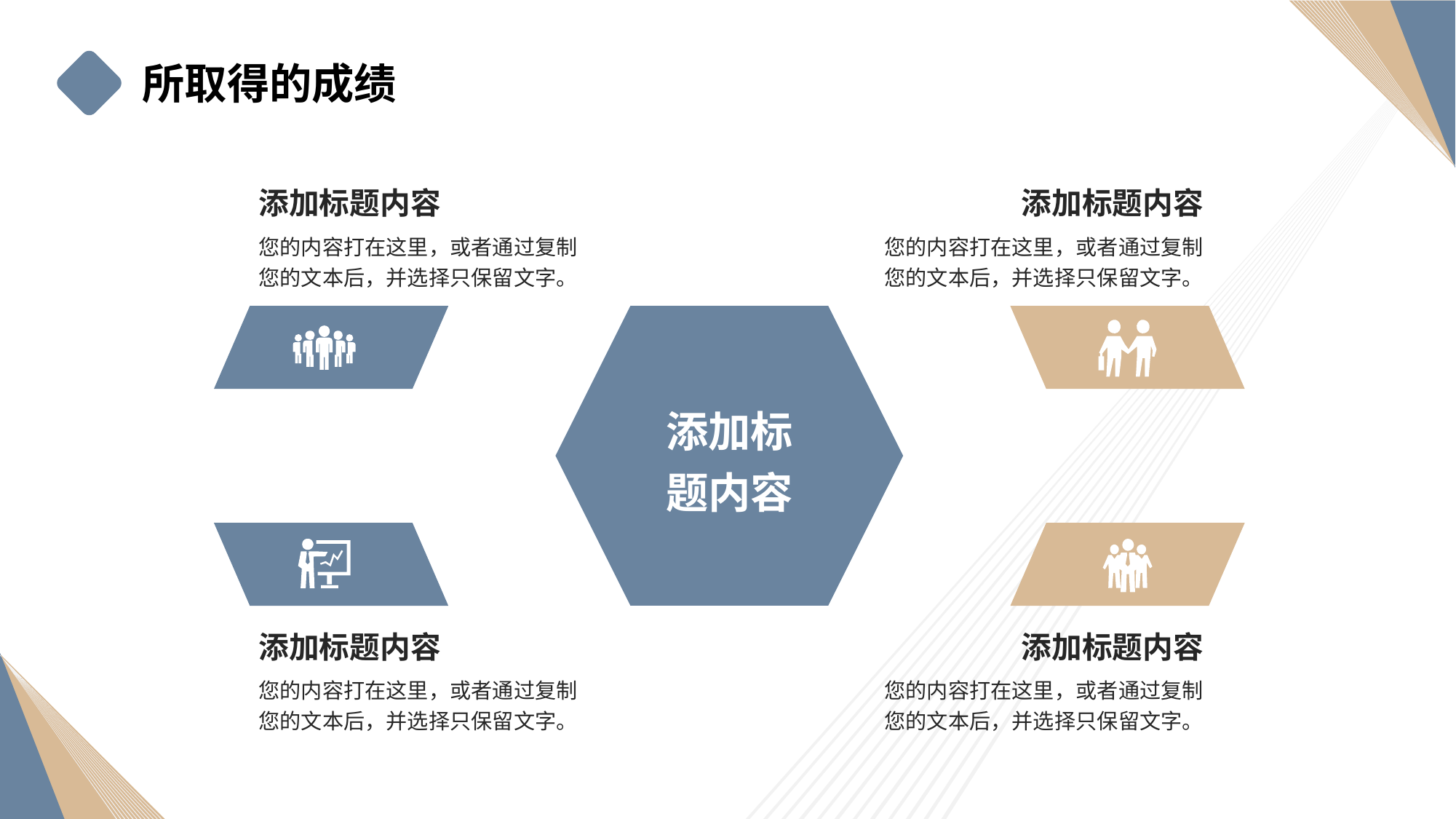

所取得的成绩

添加标题内容
添加标题内容
您的内容打在这里，或者通过复制您的文本后，并选择只保留文字。
您的内容打在这里，或者通过复制您的文本后，并选择只保留文字。

添加标
题内容

添加标题内容
添加标题内容
您的内容打在这里，或者通过复制您的文本后，并选择只保留文字。
您的内容打在这里，或者通过复制您的文本后，并选择只保留文字。